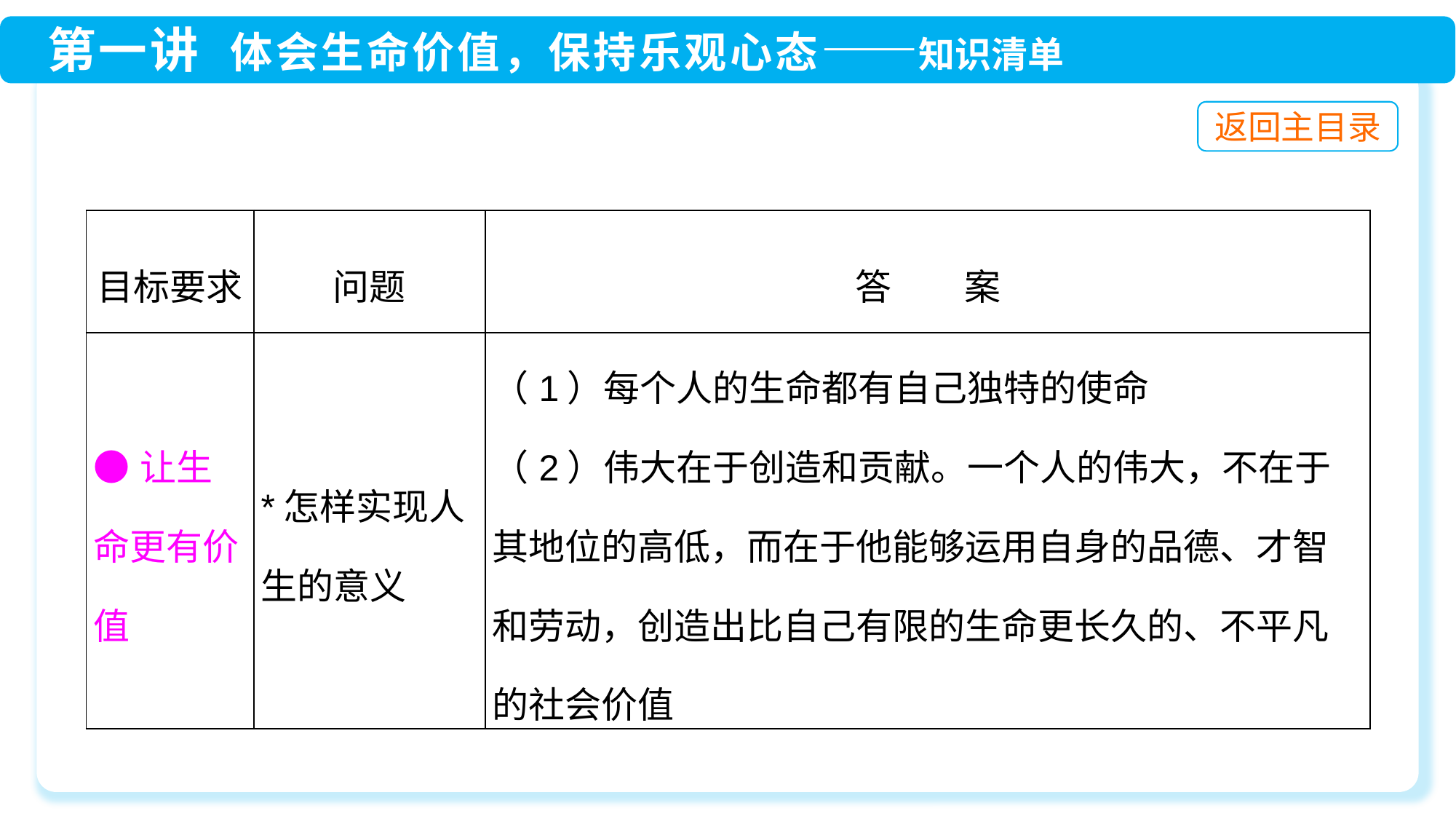

| 目标要求 | 问题 | 答　　案 |
| --- | --- | --- |
| ●让生命更有价值 | \*怎样实现人生的意义 | （1）每个人的生命都有自己独特的使命 （2）伟大在于创造和贡献。一个人的伟大，不在于其地位的高低，而在于他能够运用自身的品德、才智和劳动，创造出比自己有限的生命更长久的、不平凡的社会价值 |